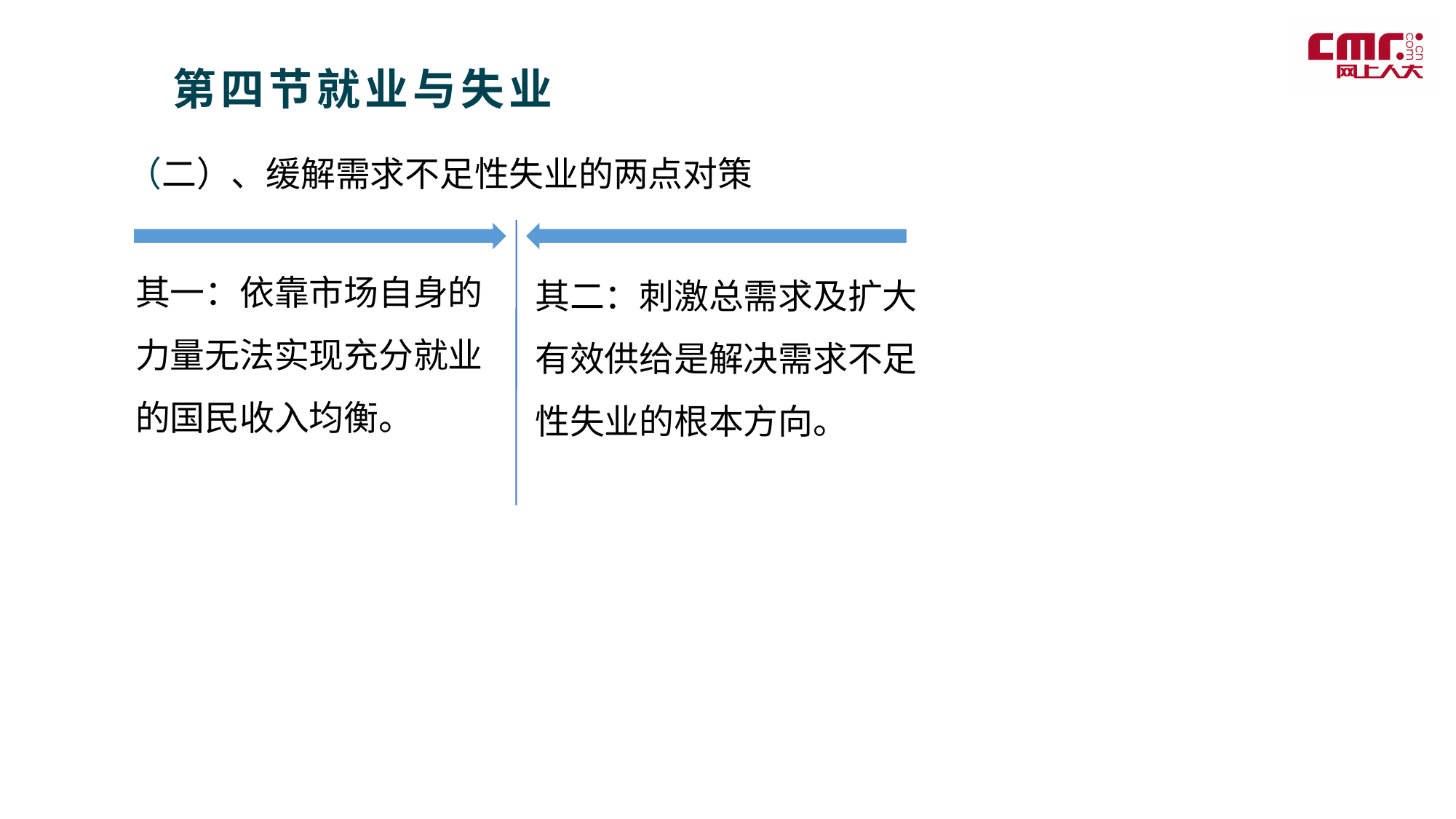

第四节就业与失业

（二）、缓解需求不足性失业的两点对策

其一：依靠市场自身的力量无法实现充分就业的国民收入均衡。
其二：刺激总需求及扩大有效供给是解决需求不足性失业的根本方向。